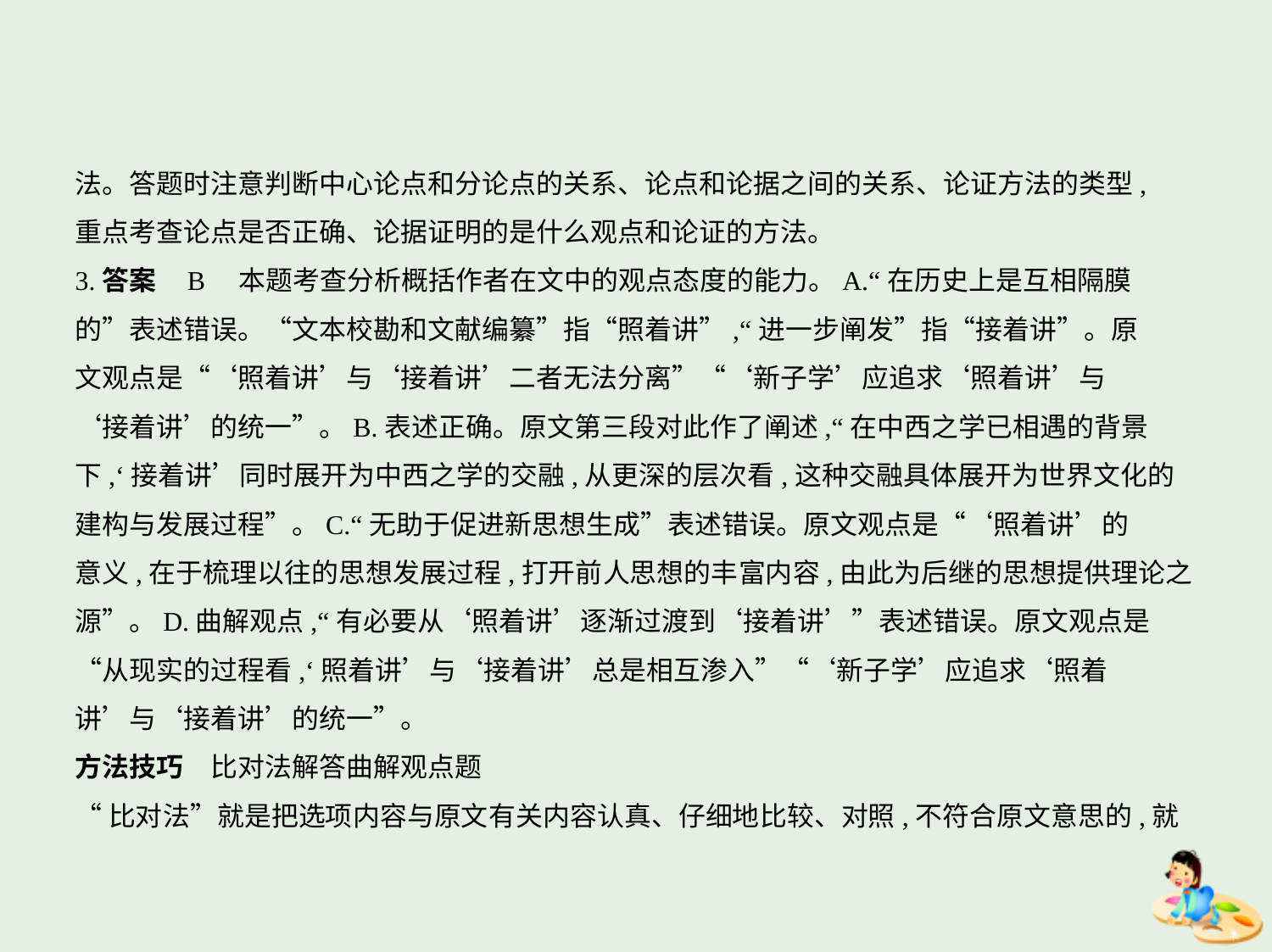

法。答题时注意判断中心论点和分论点的关系、论点和论据之间的关系、论证方法的类型,
重点考查论点是否正确、论据证明的是什么观点和论证的方法。
3.答案    B　本题考查分析概括作者在文中的观点态度的能力。A.“在历史上是互相隔膜
的”表述错误。“文本校勘和文献编纂”指“照着讲”,“进一步阐发”指“接着讲”。原
文观点是“‘照着讲’与‘接着讲’二者无法分离”“‘新子学’应追求‘照着讲’与
‘接着讲’的统一”。B.表述正确。原文第三段对此作了阐述,“在中西之学已相遇的背景
下,‘接着讲’同时展开为中西之学的交融,从更深的层次看,这种交融具体展开为世界文化的
建构与发展过程”。C.“无助于促进新思想生成”表述错误。原文观点是“‘照着讲’的
意义,在于梳理以往的思想发展过程,打开前人思想的丰富内容,由此为后继的思想提供理论之
源”。D.曲解观点,“有必要从‘照着讲’逐渐过渡到‘接着讲’”表述错误。原文观点是
“从现实的过程看,‘照着讲’与‘接着讲’总是相互渗入”“‘新子学’应追求‘照着
讲’与‘接着讲’的统一”。
方法技巧　比对法解答曲解观点题
“比对法”就是把选项内容与原文有关内容认真、仔细地比较、对照,不符合原文意思的,就